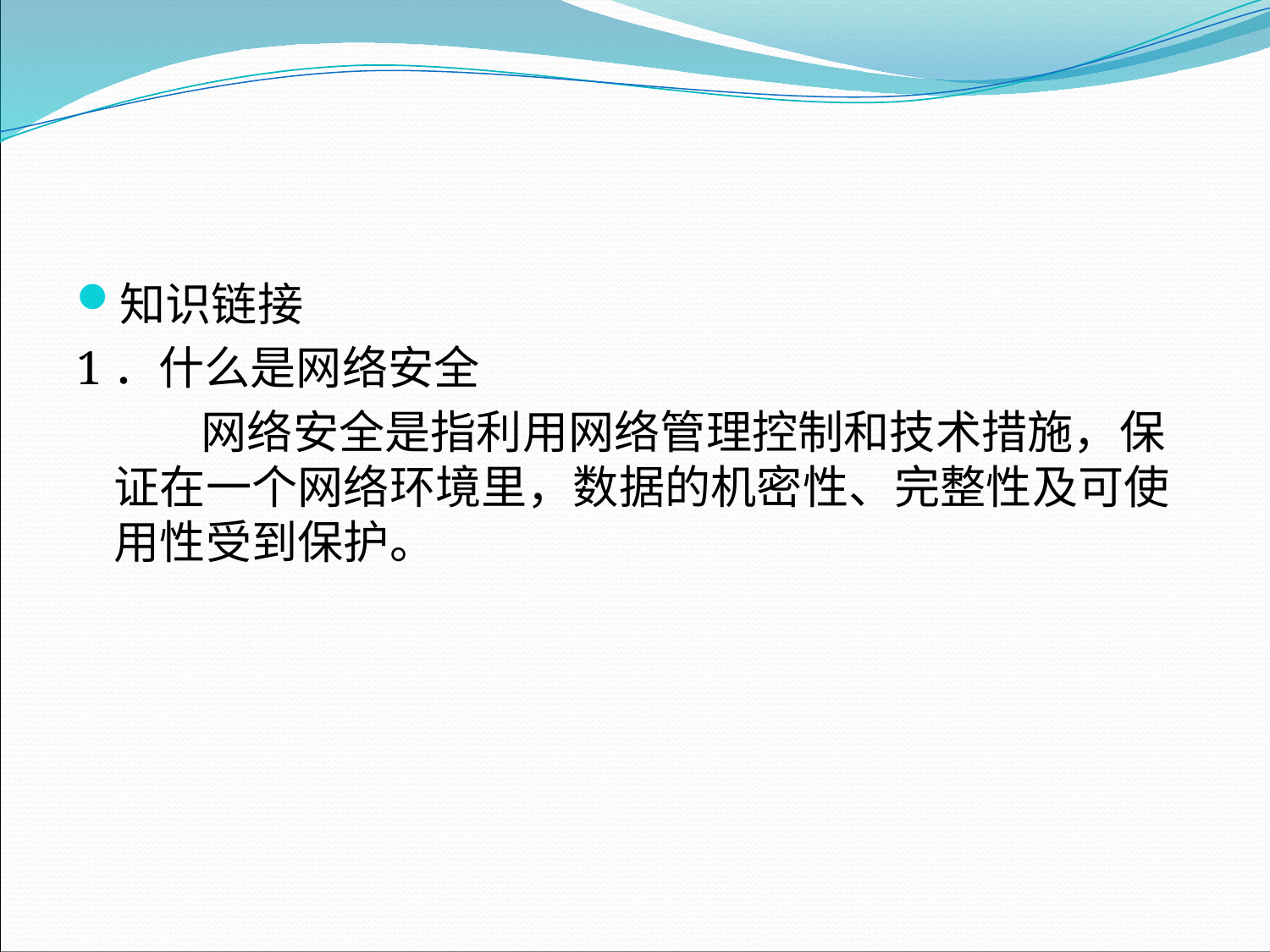

知识链接
1．什么是网络安全
           网络安全是指利用网络管理控制和技术措施，保证在一个网络环境里，数据的机密性、完整性及可使用性受到保护。